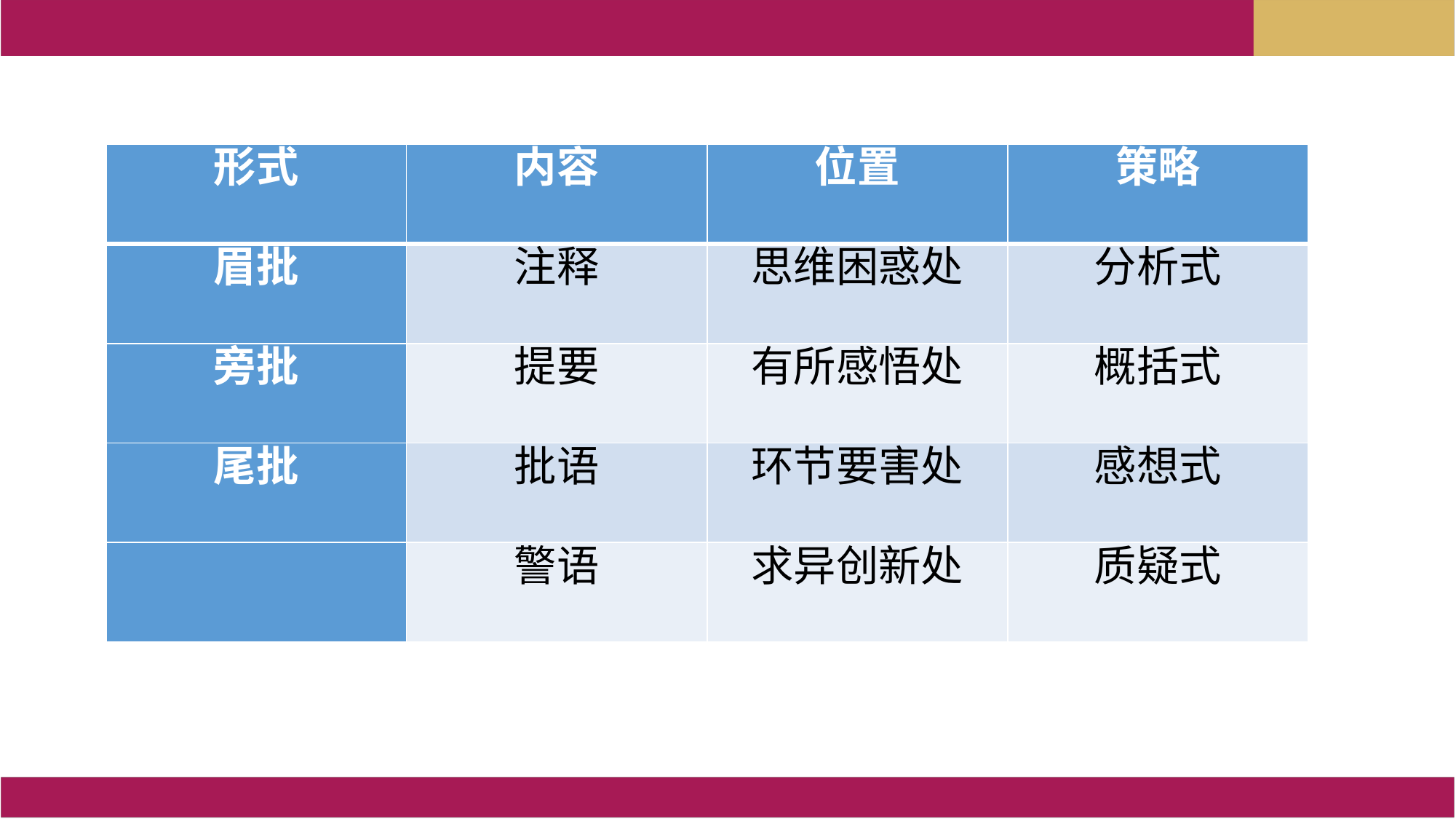

| 形式 | 内容 | 位置 | 策略 |
| --- | --- | --- | --- |
| 眉批 | 注释 | 思维困惑处 | 分析式 |
| 旁批 | 提要 | 有所感悟处 | 概括式 |
| 尾批 | 批语 | 环节要害处 | 感想式 |
|  | 警语 | 求异创新处 | 质疑式 |